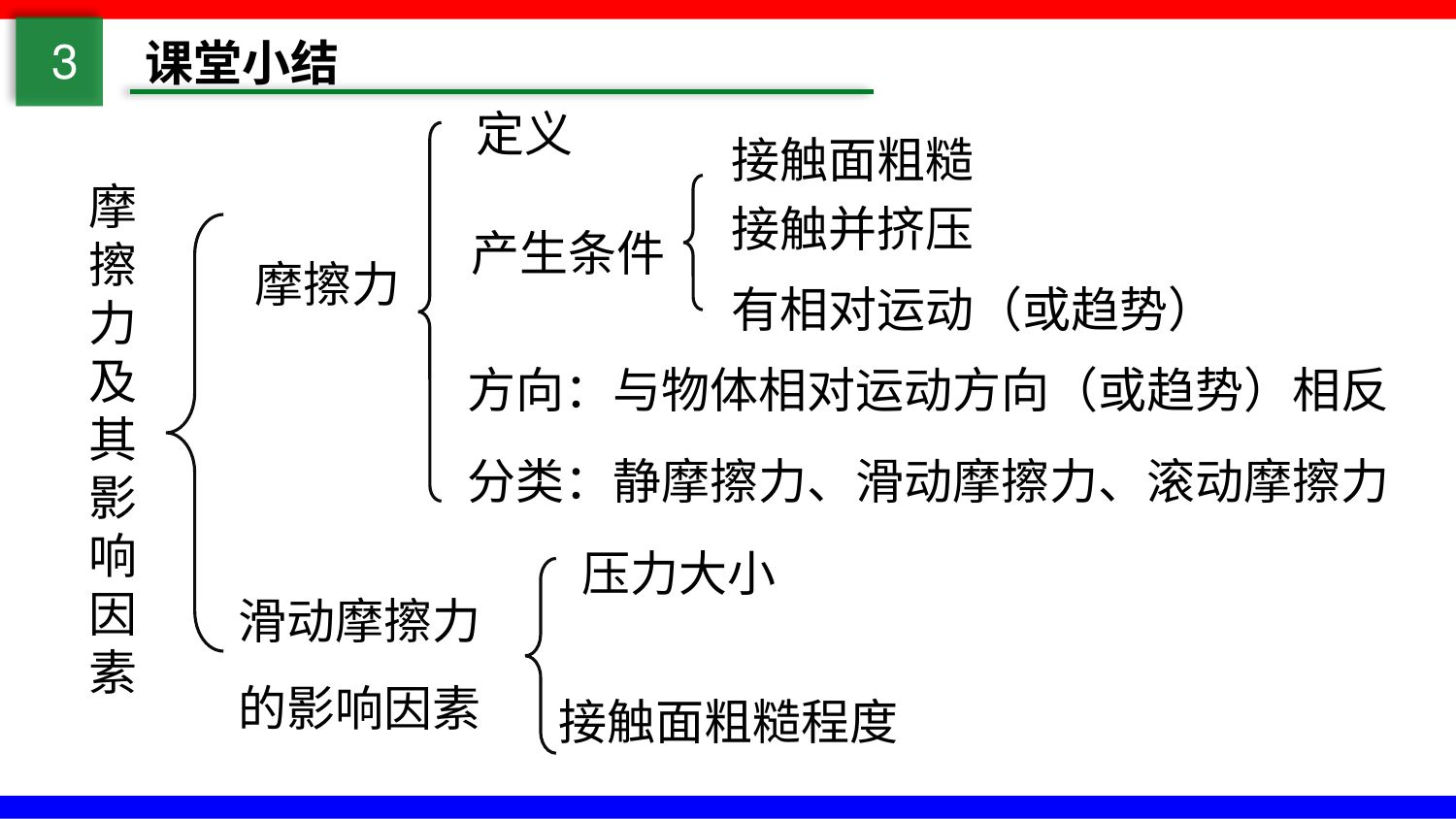

3
课堂小结
定义

接触面粗糙
摩擦力
及其影响因素

接触并挤压

产生条件
摩擦力
有相对运动（或趋势）
方向：与物体相对运动方向（或趋势）相反
分类：静摩擦力、滑动摩擦力、滚动摩擦力
压力大小
滑动摩擦力的影响因素

接触面粗糙程度